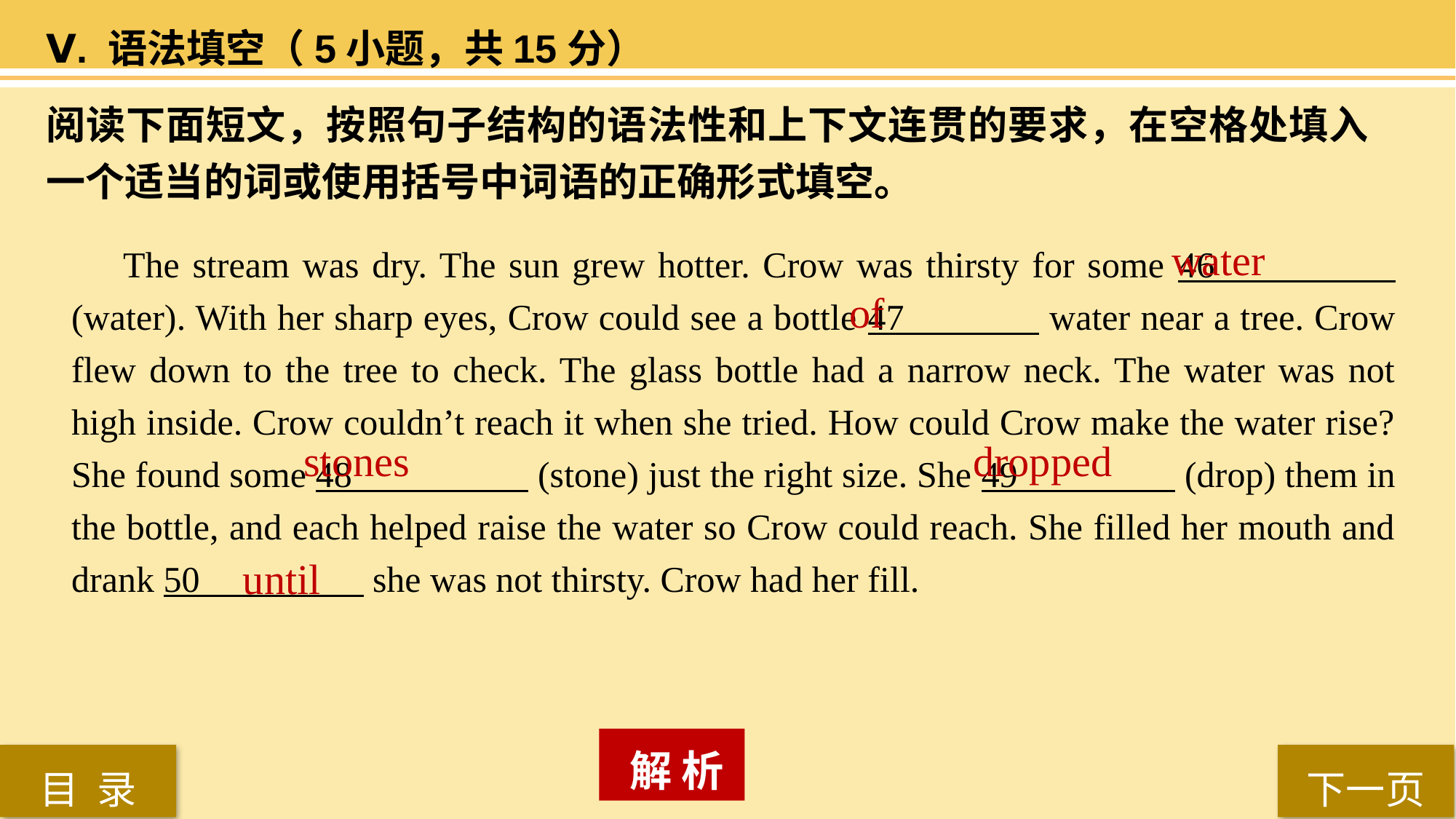

Ⅴ. 语法填空（5小题，共15分）
阅读下面短文，按照句子结构的语法性和上下文连贯的要求，在空格处填入一个适当的词或使用括号中词语的正确形式填空。
 water
    The stream was dry. The sun grew hotter. Crow was thirsty for some 46               (water). With her sharp eyes, Crow could see a bottle 47              water near a tree. Crow flew down to the tree to check. The glass bottle had a narrow neck. The water was not high inside. Crow couldn’t reach it when she tried. How could Crow make the water rise? She found some 48                    (stone) just the right size. She 49                  (drop) them in the bottle, and each helped raise the water so Crow could reach. She filled her mouth and drank 50                   she was not thirsty. Crow had her fill.
of
dropped
stones
until
 解 析